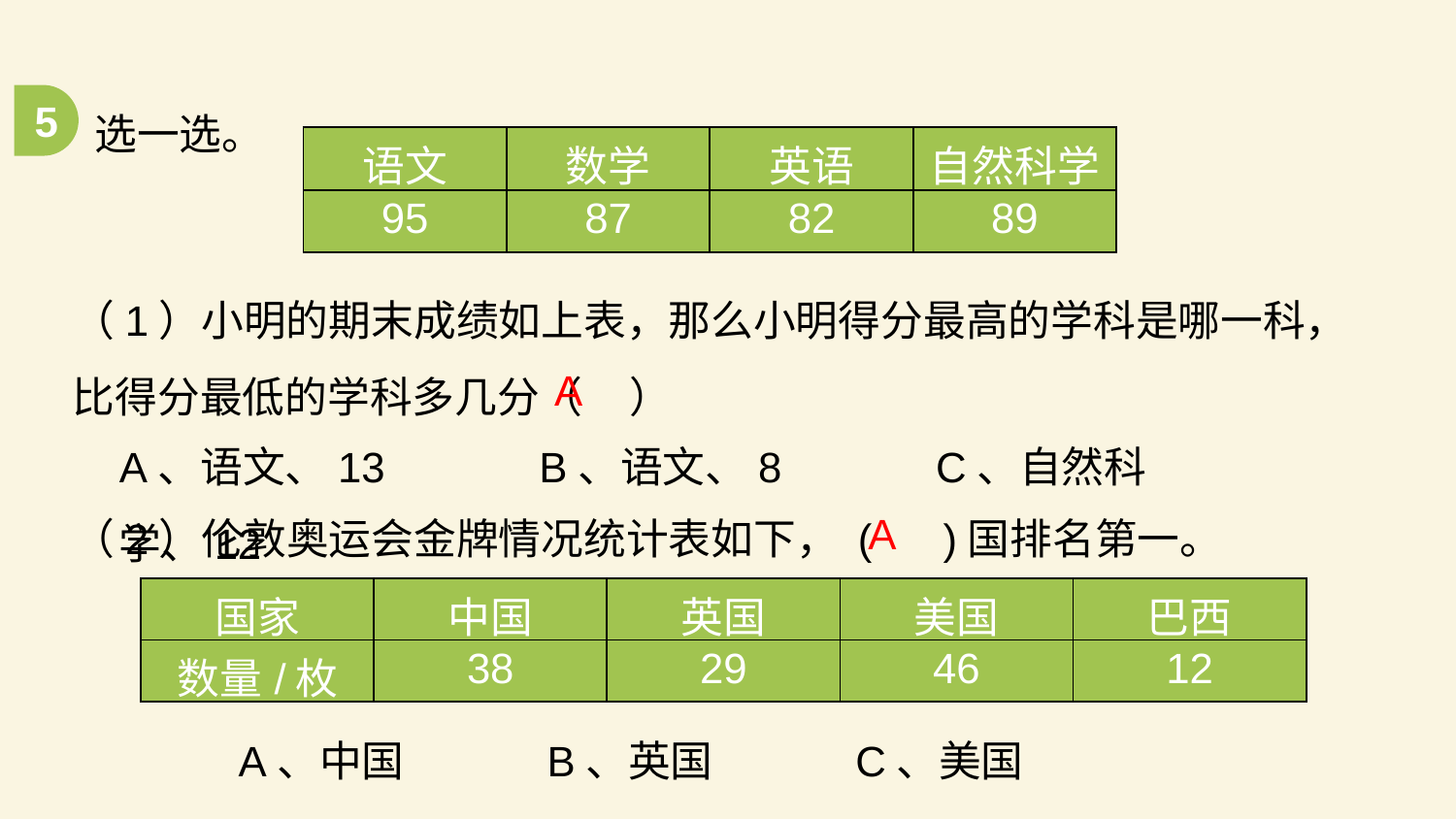

选一选。
5
| 语文 | 数学 | 英语 | 自然科学 |
| --- | --- | --- | --- |
| 95 | 87 | 82 | 89 |
（1）小明的期末成绩如上表，那么小明得分最高的学科是哪一科，比得分最低的学科多几分（     ）

A
A、语文、13             B、语文、8             C、自然科学、12
（2）伦敦奥运会金牌情况统计表如下， (      )国排名第一。
A
| 国家 | 中国 | 英国 | 美国 | 巴西 |
| --- | --- | --- | --- | --- |
| 数量/枚 | 38 | 29 | 46 | 12 |
A、中国              B、英国              C、美国